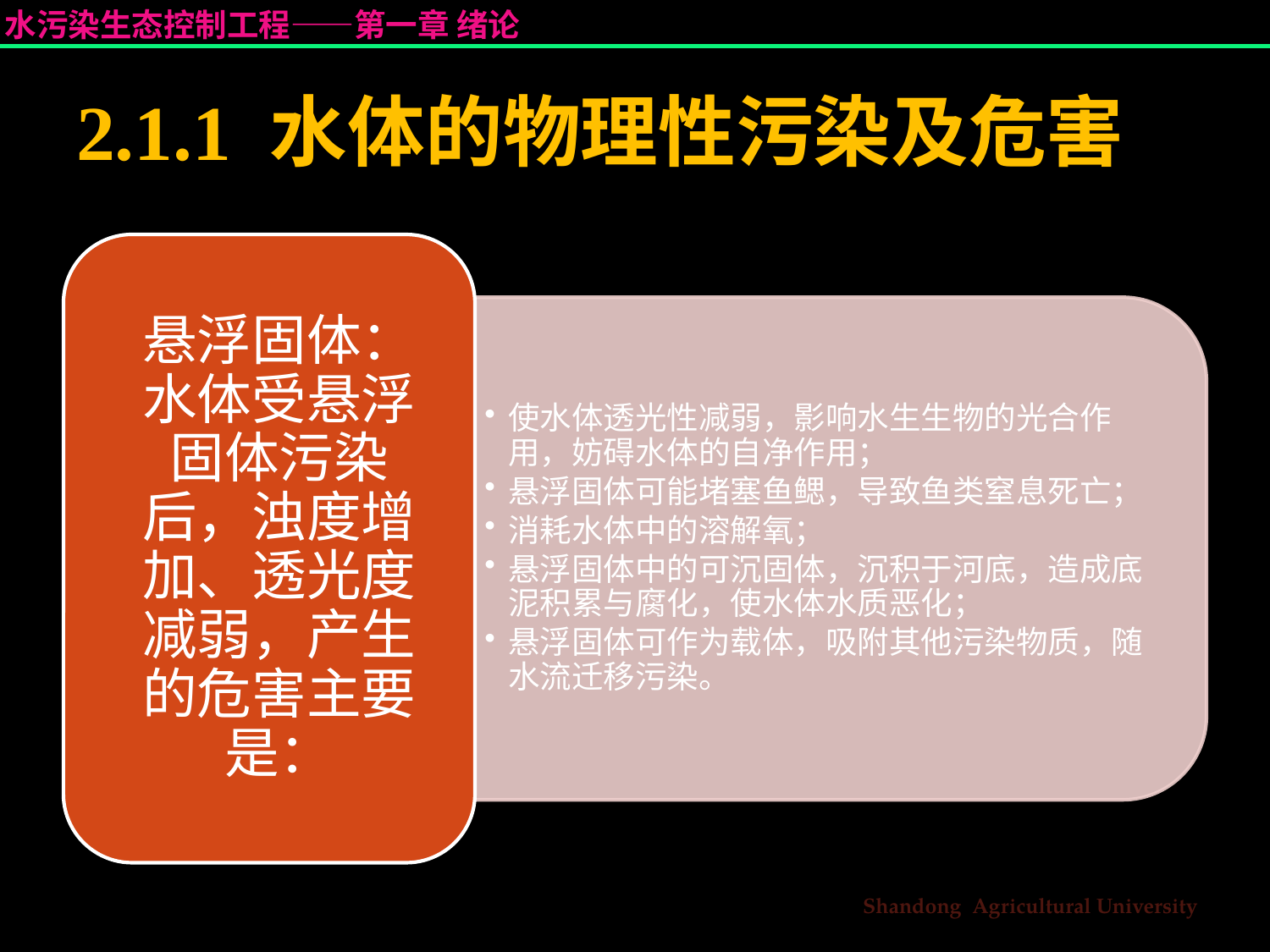

# 2.1.1 水体的物理性污染及危害
使水体透光性减弱，影响水生生物的光合作用，妨碍水体的自净作用；
悬浮固体可能堵塞鱼鳃，导致鱼类窒息死亡；
消耗水体中的溶解氧；
悬浮固体中的可沉固体，沉积于河底，造成底泥积累与腐化，使水体水质恶化；
悬浮固体可作为载体，吸附其他污染物质，随水流迁移污染。
悬浮固体：水体受悬浮固体污染后，浊度增加、透光度减弱，产生的危害主要是：